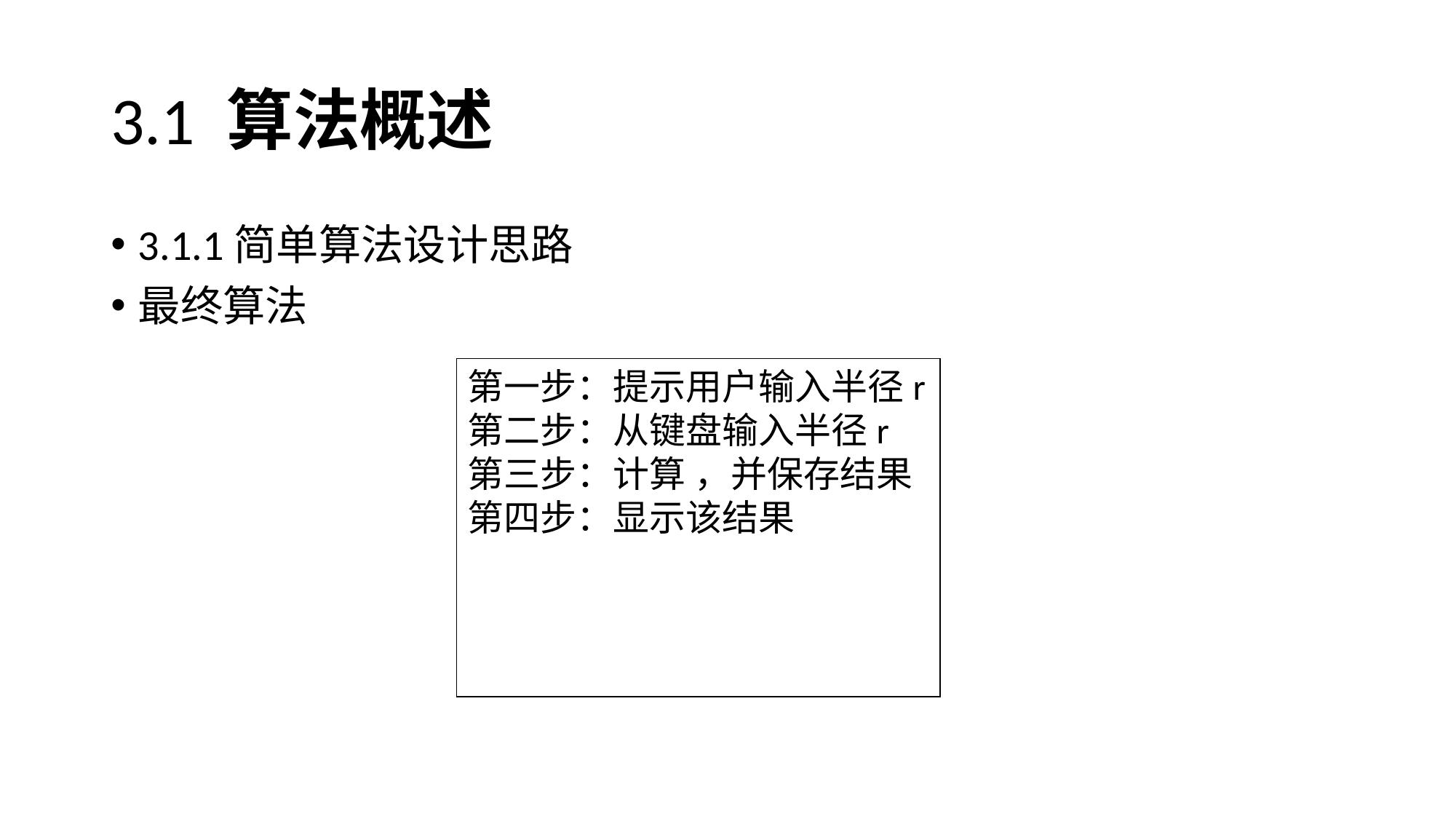

# 3.1 算法概述
3.1.1简单算法设计思路
最终算法

第一步：提示用户输入半径r
第二步：从键盘输入半径r
第三步：计算 ，并保存结果
第四步：显示该结果